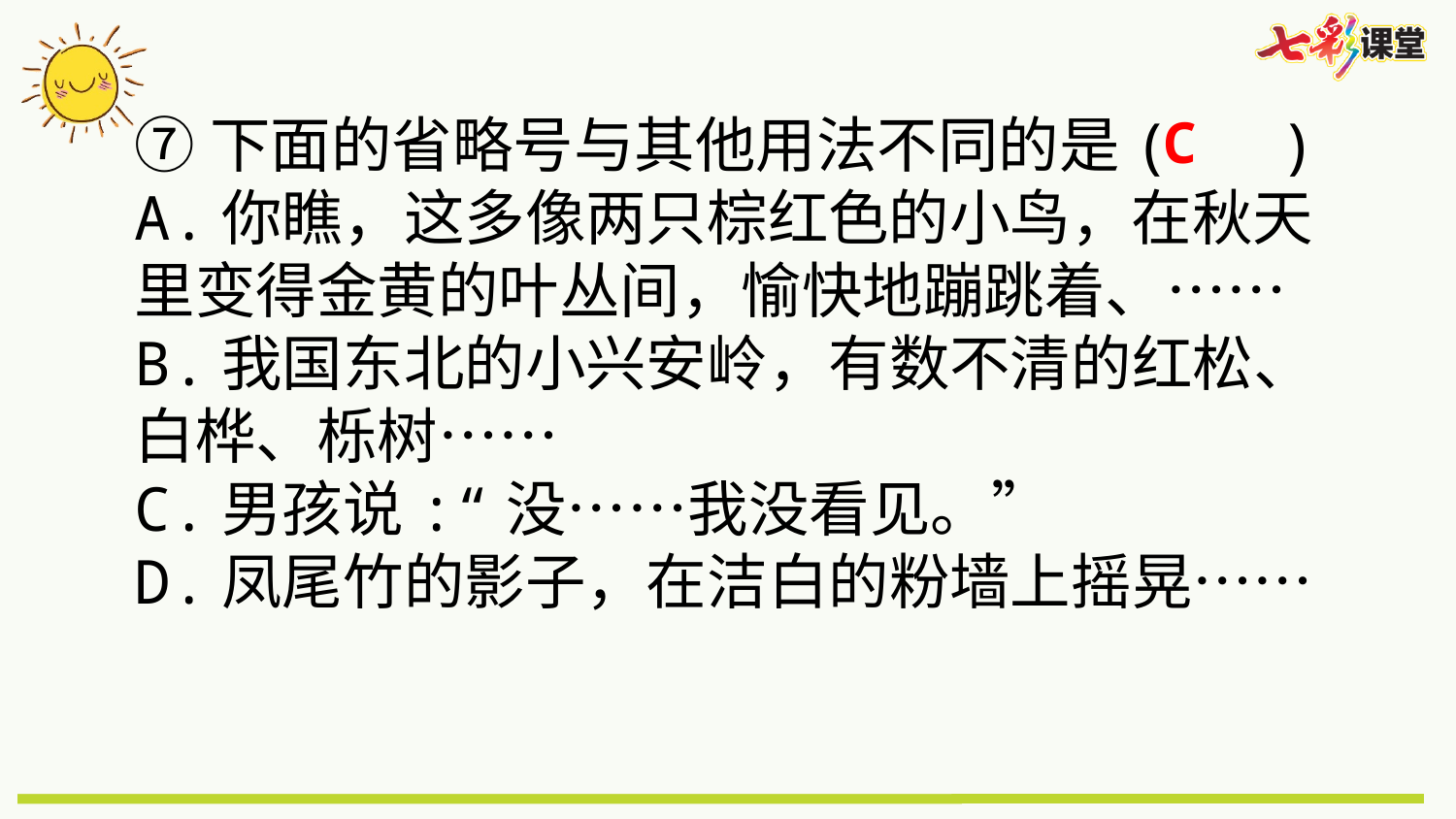

⑦下面的省略号与其他用法不同的是(   )
A.你瞧，这多像两只棕红色的小鸟，在秋天里变得金黄的叶丛间，愉快地蹦跳着、……
B.我国东北的小兴安岭，有数不清的红松、白桦、栎树……
C.男孩说:“没……我没看见。”
D.凤尾竹的影子，在洁白的粉墙上摇晃……

C